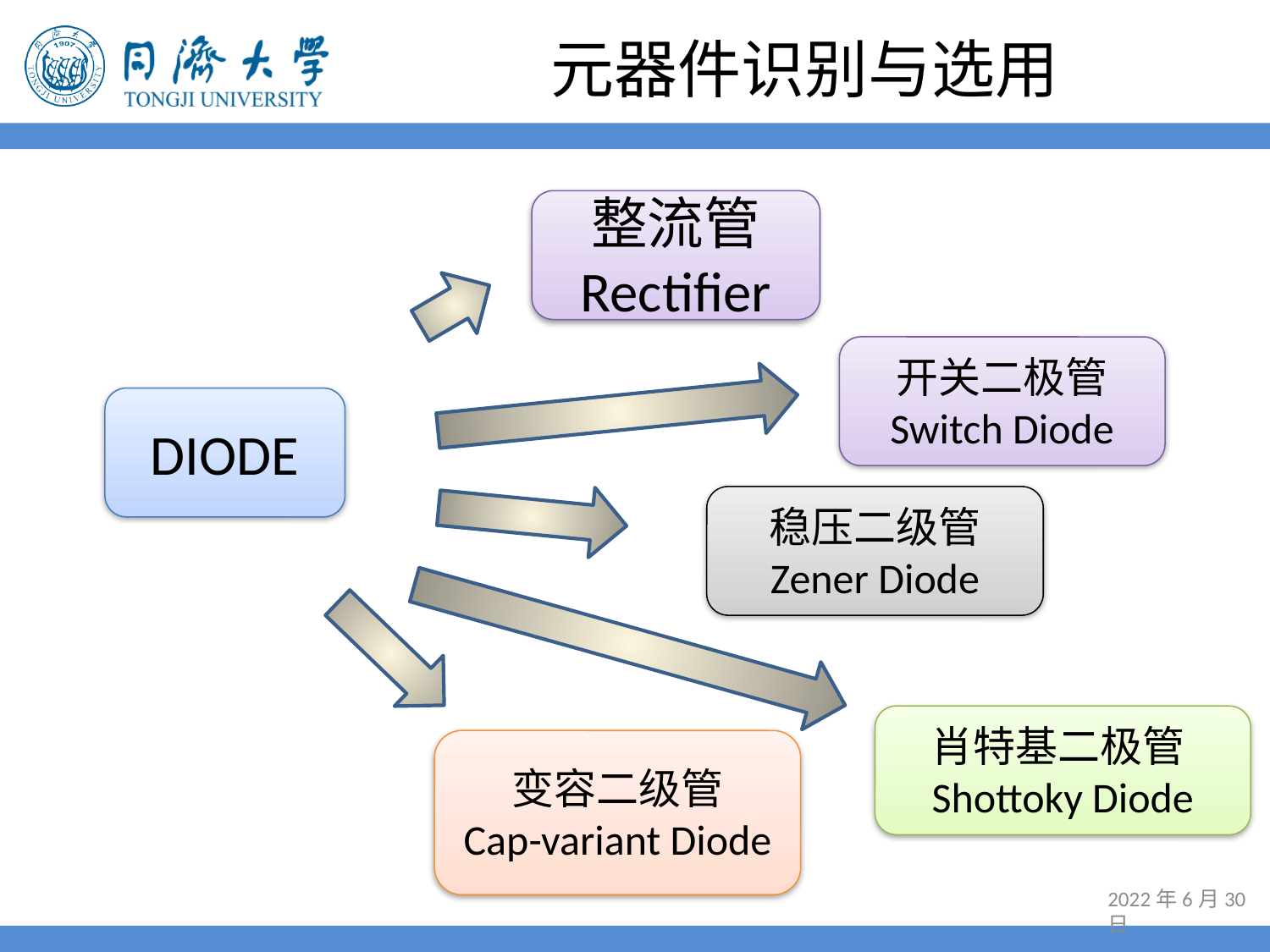

# 元器件识别与选用

整流管
Rectifier

开关二极管
Switch Diode

DIODE

稳压二级管
Zener Diode

肖特基二极管Shottoky Diode
变容二级管
Cap-variant Diode
2022年6月30日